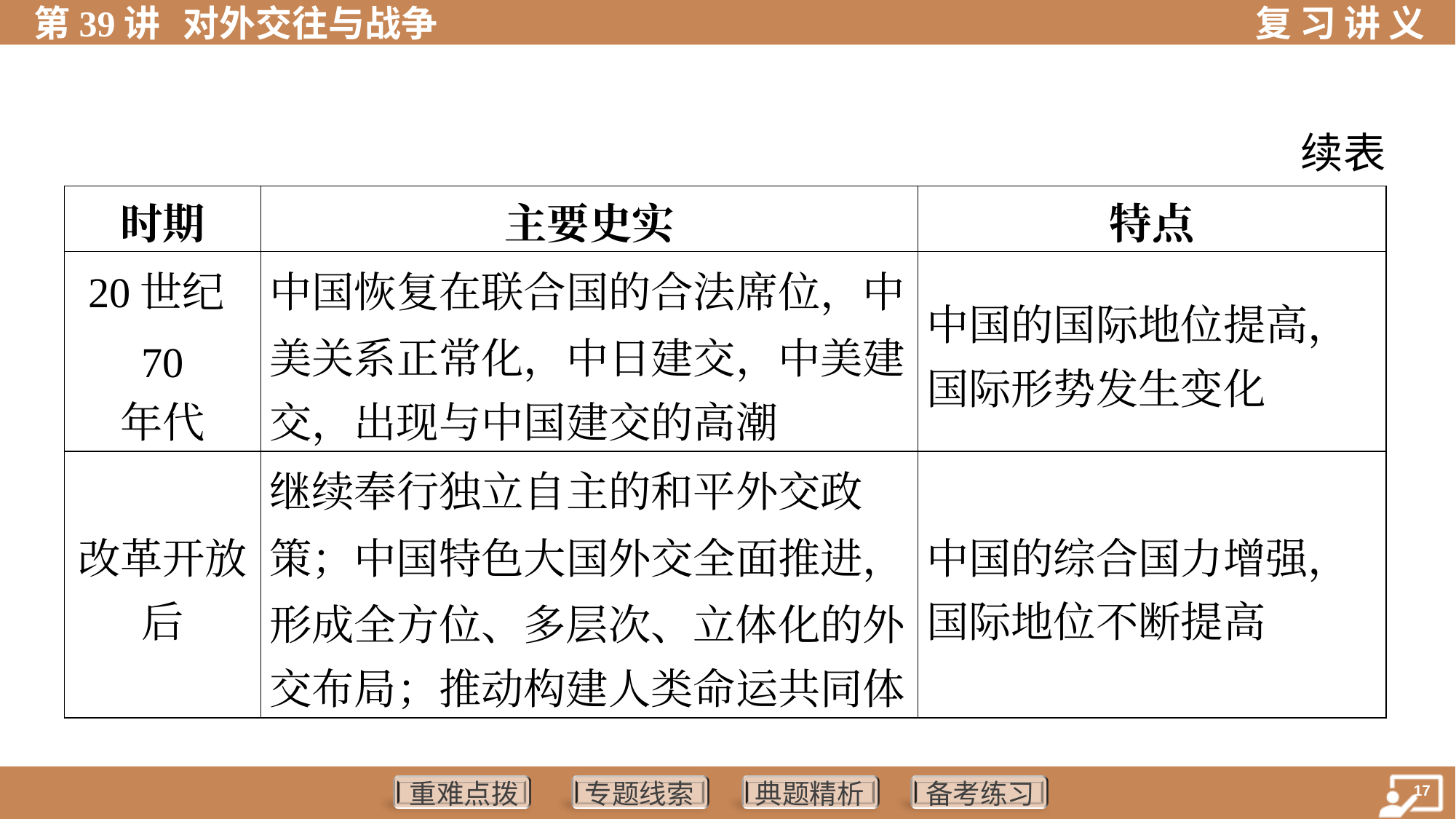

续表
| 时期 | 主要史实 | 特点 |
| --- | --- | --- |
| 20世纪70 年代 | 中国恢复在联合国的合法席位，中 美关系正常化，中日建交，中美建 交，出现与中国建交的高潮 | 中国的国际地位提高， 国际形势发生变化 |
| 改革开放 后 | 继续奉行独立自主的和平外交政 策；中国特色大国外交全面推进， 形成全方位、多层次、立体化的外 交布局；推动构建人类命运共同体 | 中国的综合国力增强， 国际地位不断提高 |